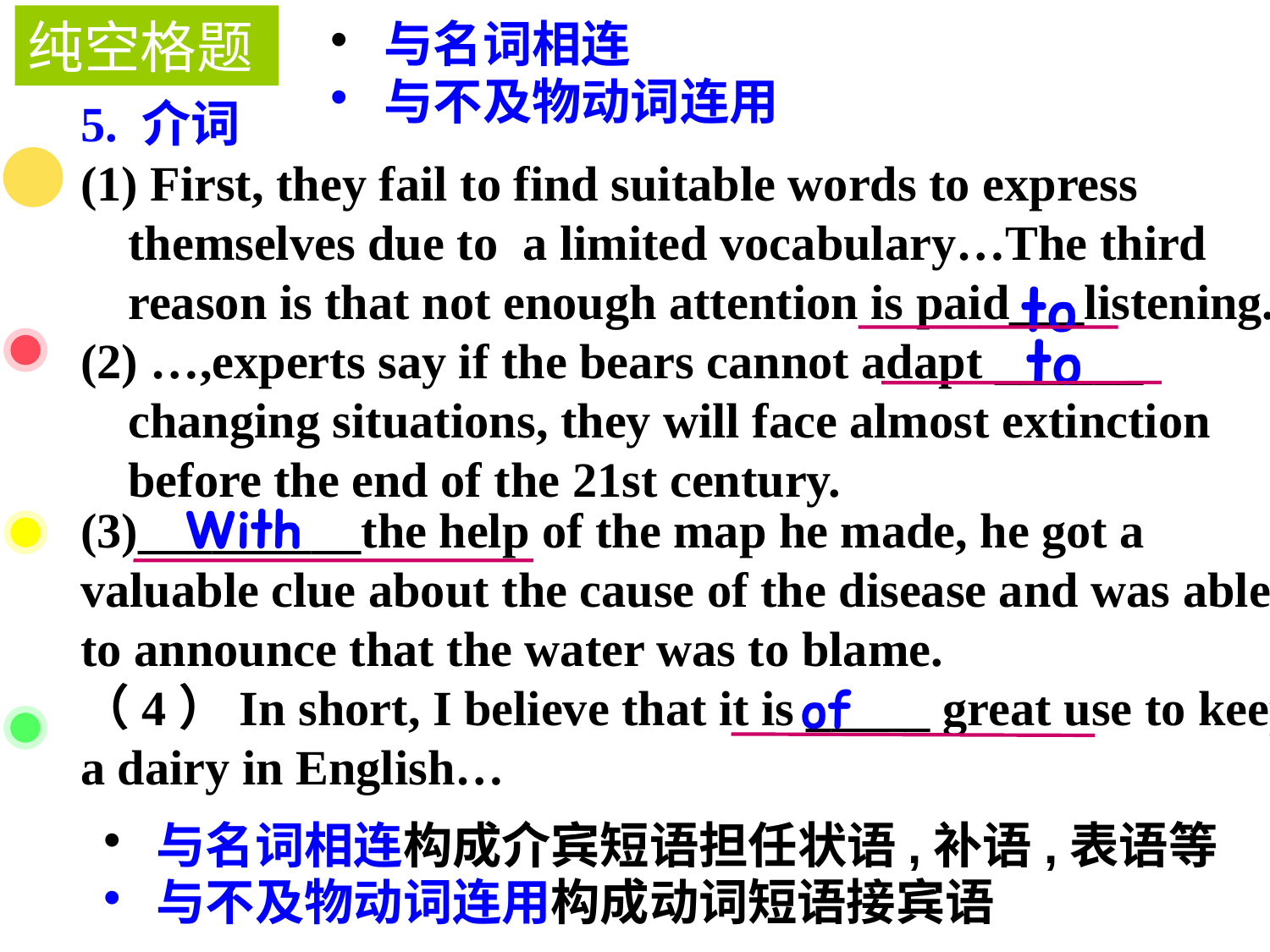

纯空格题
 与名词相连
 与不及物动词连用
5. 介词
(1) First, they fail to find suitable words to express themselves due to  a limited vocabulary…The third reason is that not enough attention is paid___listening.
(2) …,experts say if the bears cannot adapt ______ changing situations, they will face almost extinction before the end of the 21st century.

to
to

With
(3)_________the help of the map he made, he got a valuable clue about the cause of the disease and was able to announce that the water was to blame.
（4）In short, I believe that it is _____ great use to keep a dairy in English…

 of

 与名词相连构成介宾短语担任状语,补语,表语等
 与不及物动词连用构成动词短语接宾语